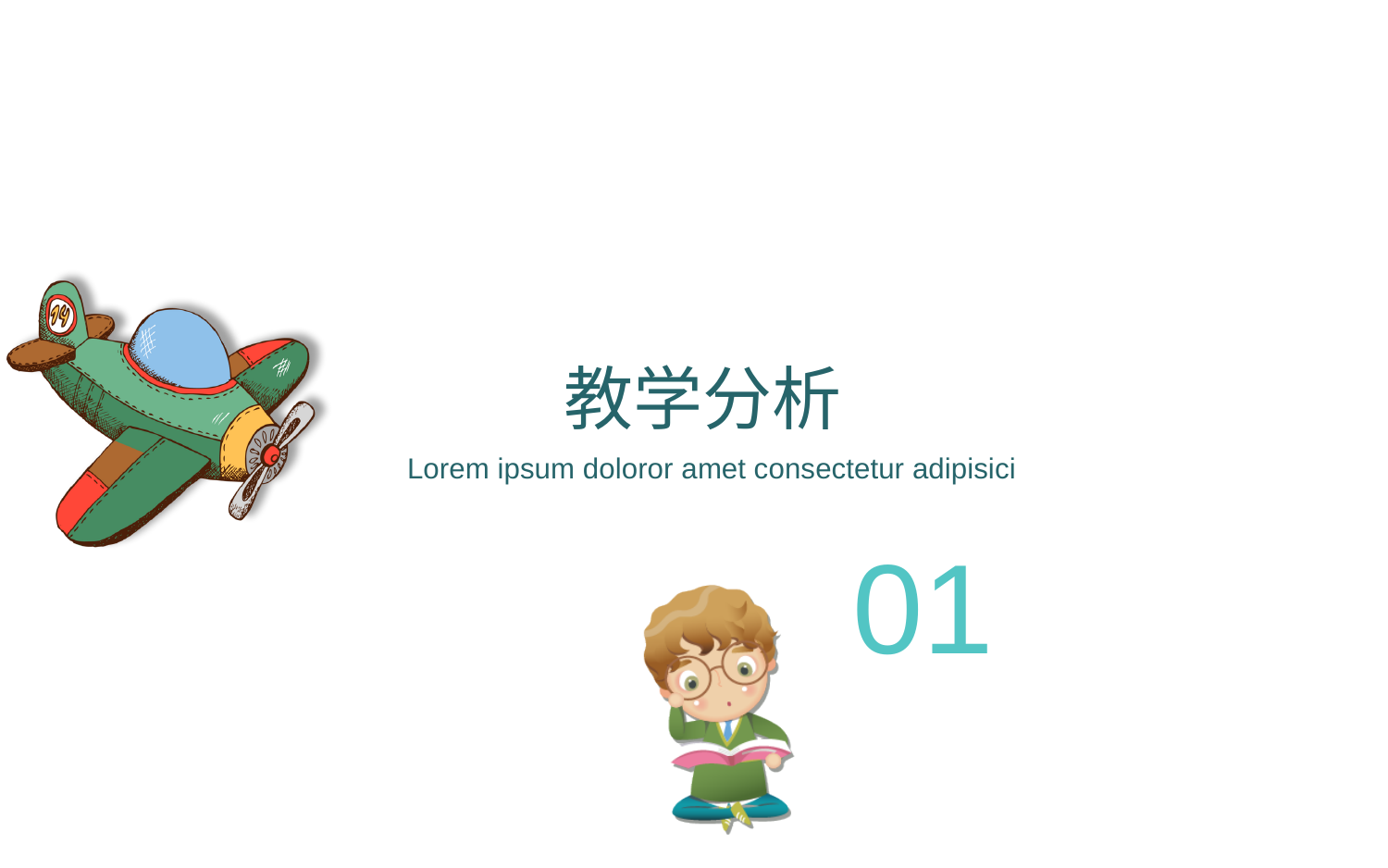

教学分析

Lorem ipsum doloror amet consectetur adipisici

01